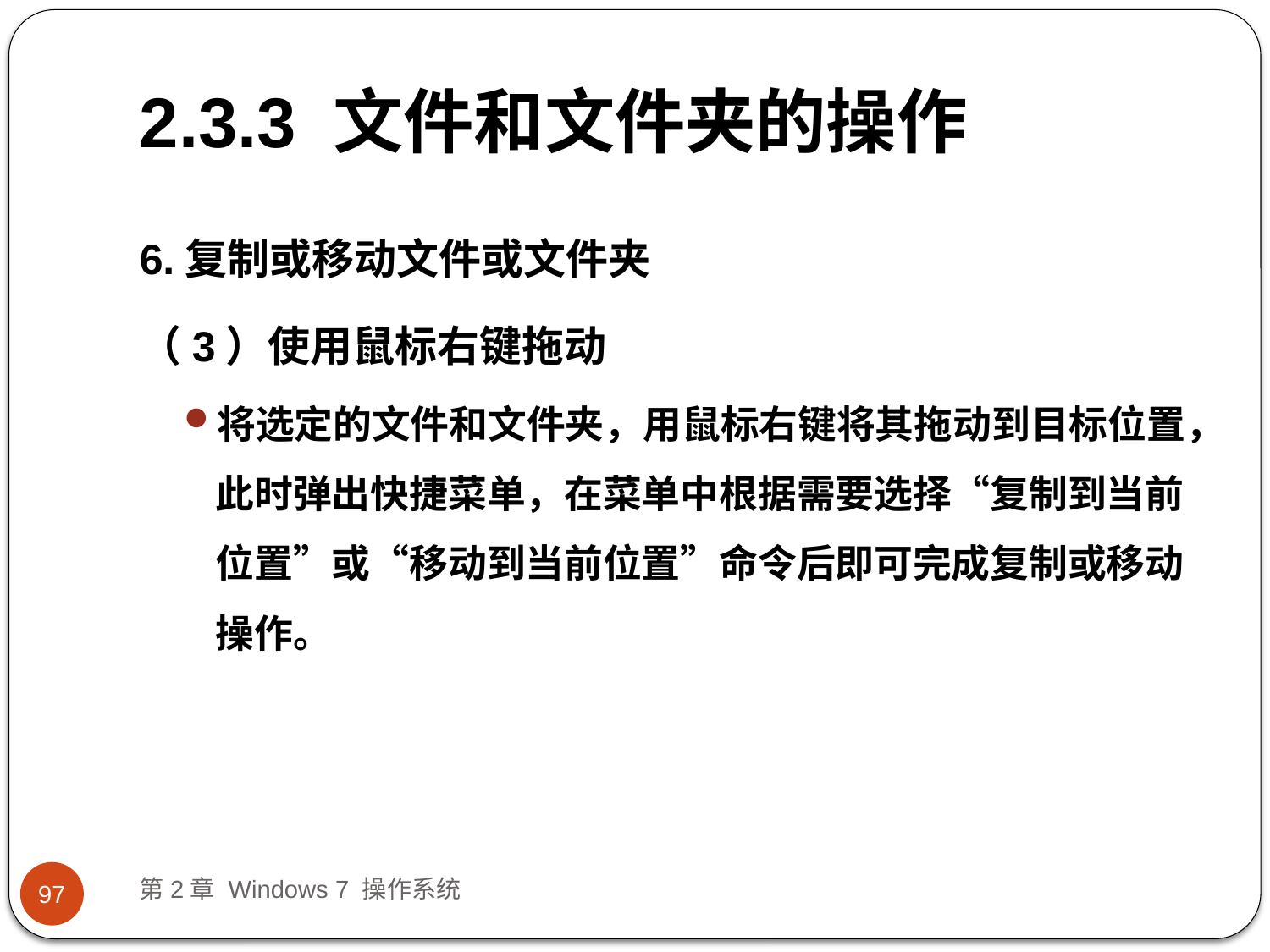

# 2.3.3 文件和文件夹的操作
6.复制或移动文件或文件夹
（3）使用鼠标右键拖动
将选定的文件和文件夹，用鼠标右键将其拖动到目标位置，此时弹出快捷菜单，在菜单中根据需要选择“复制到当前位置”或“移动到当前位置”命令后即可完成复制或移动操作。
第2章 Windows 7 操作系统
97